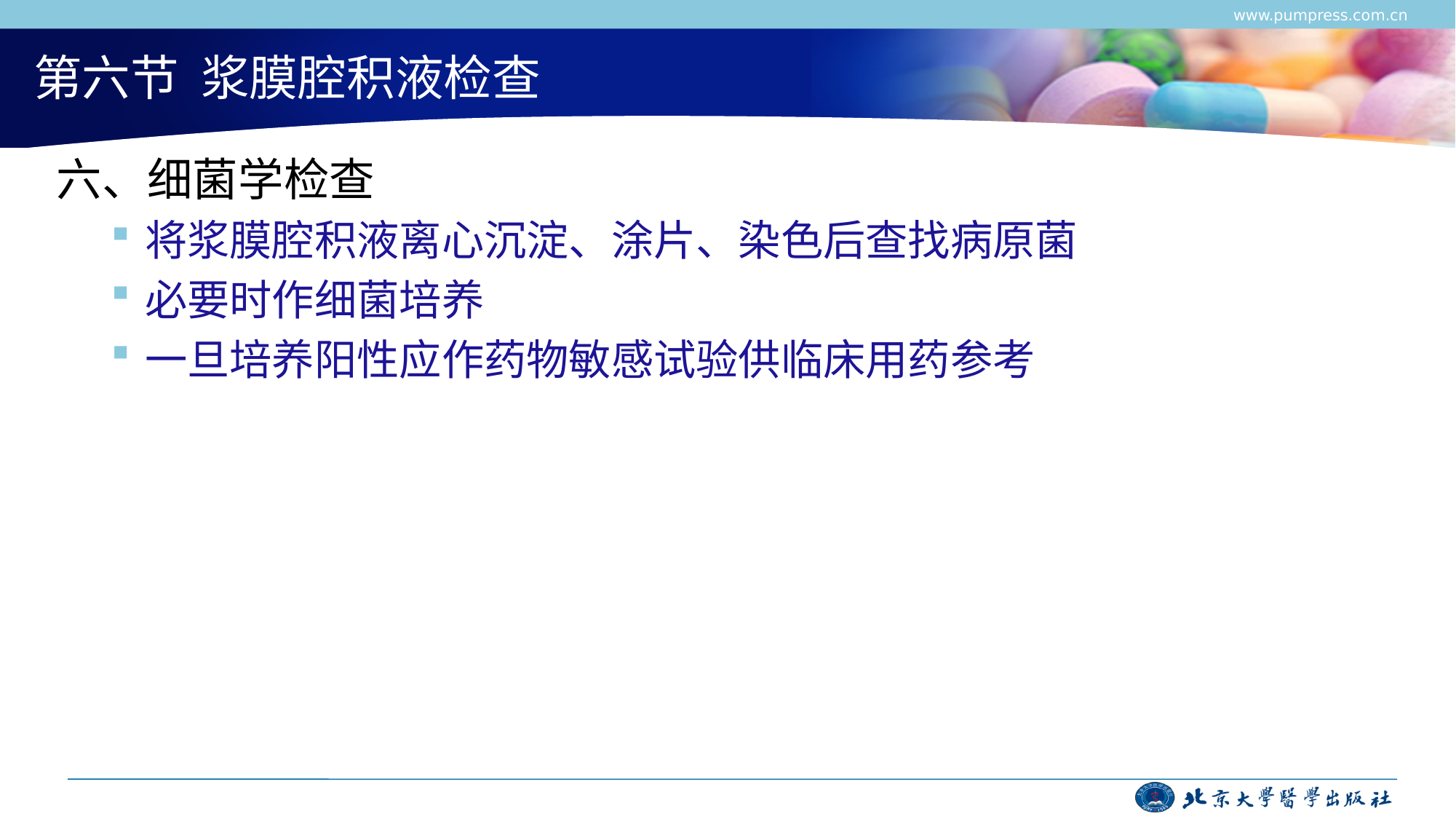

www.pumpress.com.cn
# 第六节  浆膜腔积液检查
六、细菌学检查
将浆膜腔积液离心沉淀、涂片、染色后查找病原菌
必要时作细菌培养
一旦培养阳性应作药物敏感试验供临床用药参考